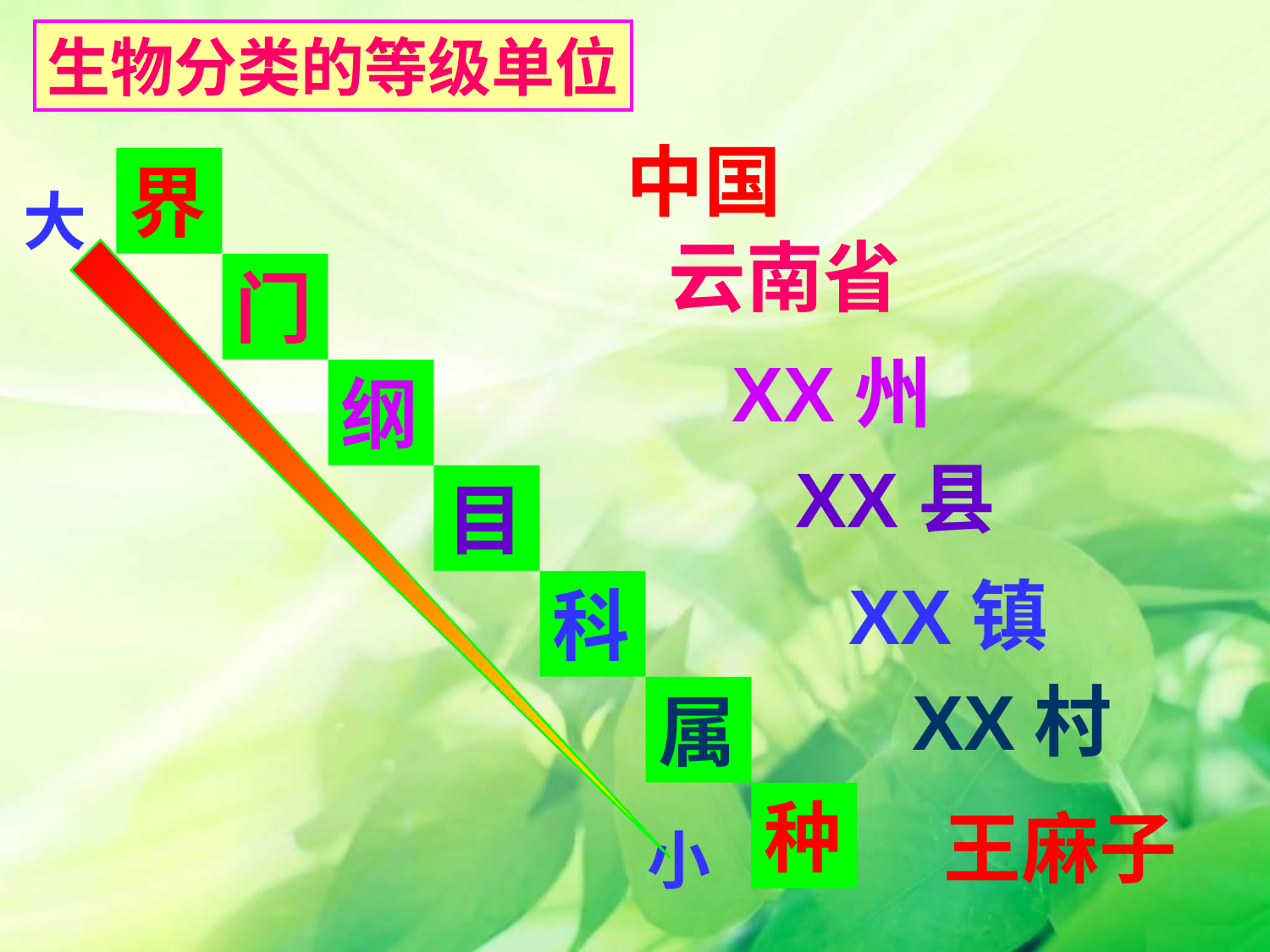

生物分类的等级单位
中国
界
大
云南省
门
XX州
纲
XX县
目

XX镇
科
XX村
属
种
王麻子
小